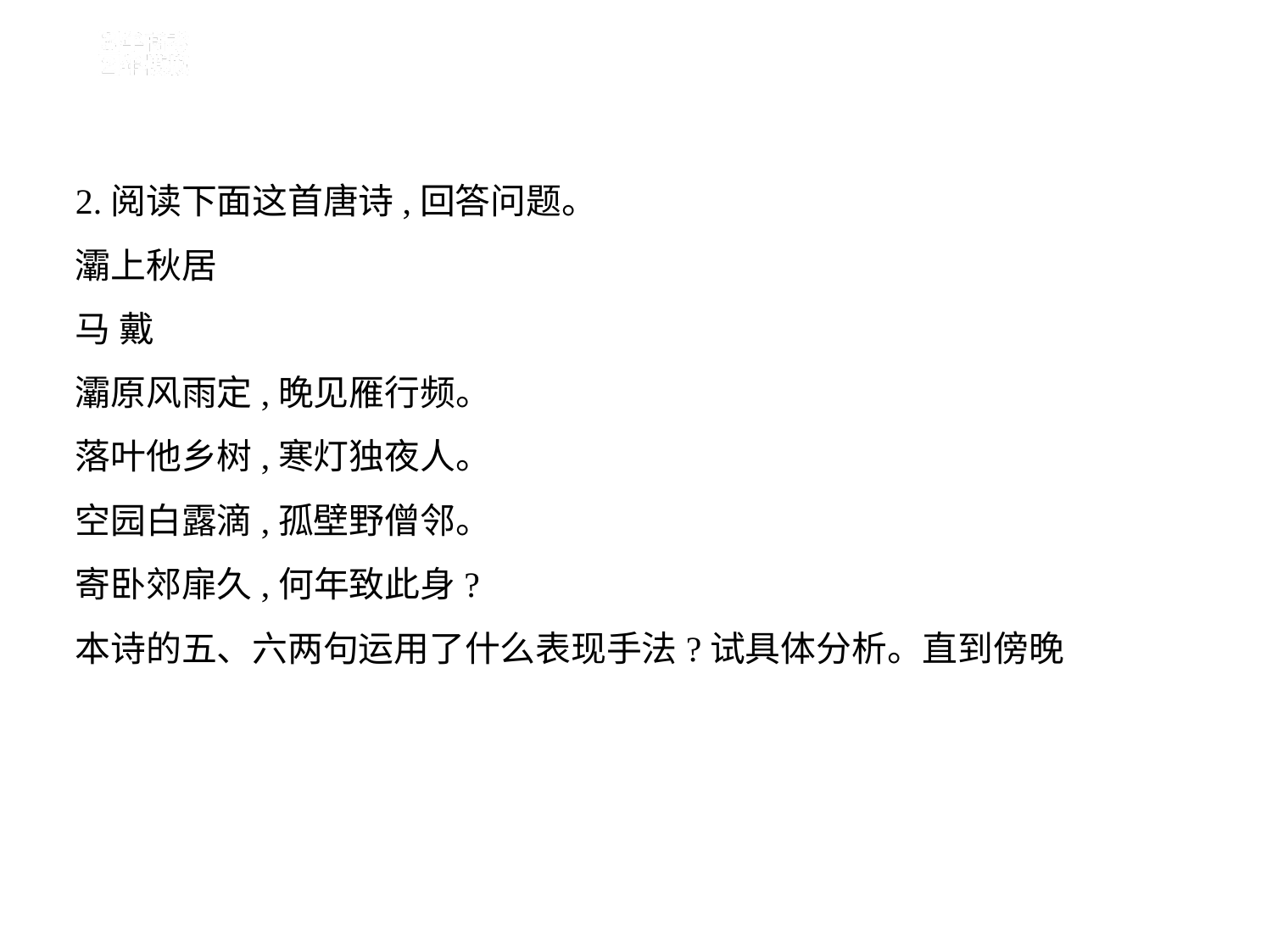

2.阅读下面这首唐诗,回答问题。
灞上秋居
马 戴
灞原风雨定,晚见雁行频。
落叶他乡树,寒灯独夜人。
空园白露滴,孤壁野僧邻。
寄卧郊扉久,何年致此身?
本诗的五、六两句运用了什么表现手法?试具体分析。直到傍晚